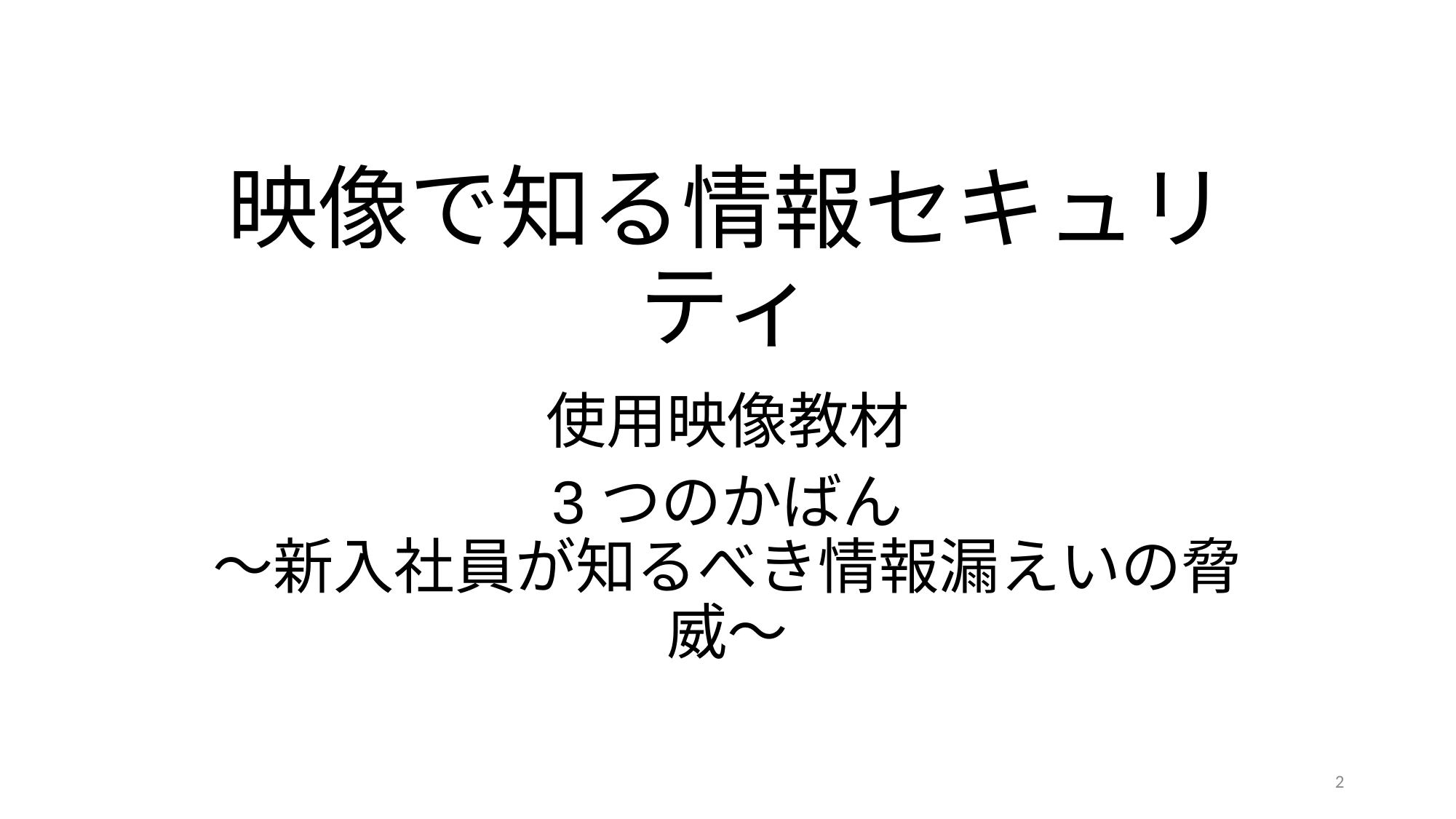

# 映像で知る情報セキュリティ
使用映像教材
3つのかばん
～新入社員が知るべき情報漏えいの脅威～
2